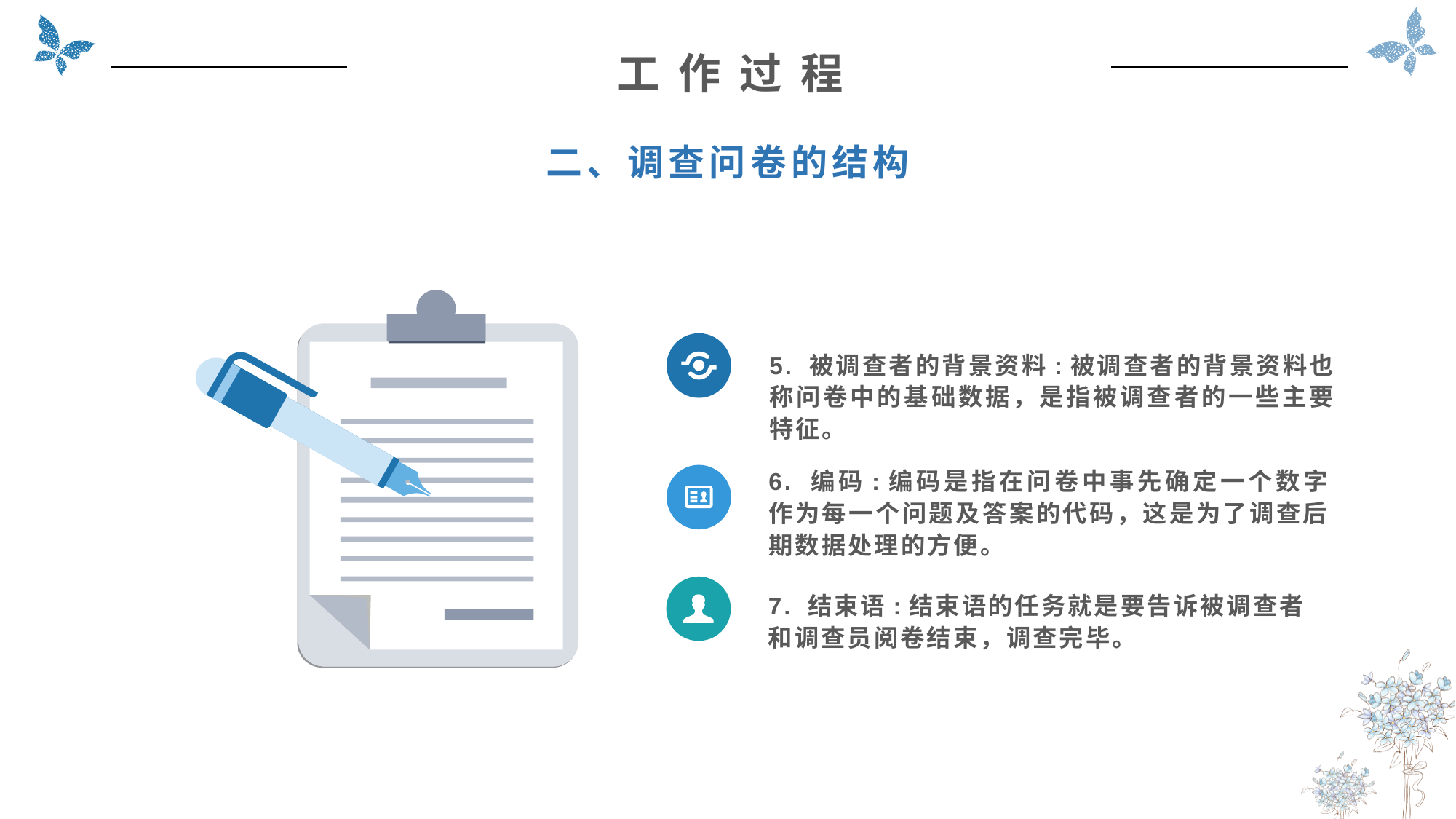

工 作 过 程
二、调查问卷的结构

5. 被调查者的背景资料:被调查者的背景资料也称问卷中的基础数据，是指被调查者的一些主要特征。
6. 编码:编码是指在问卷中事先确定一个数字作为每一个问题及答案的代码，这是为了调查后期数据处理的方便。

7. 结束语:结束语的任务就是要告诉被调查者和调查员阅卷结束，调查完毕。